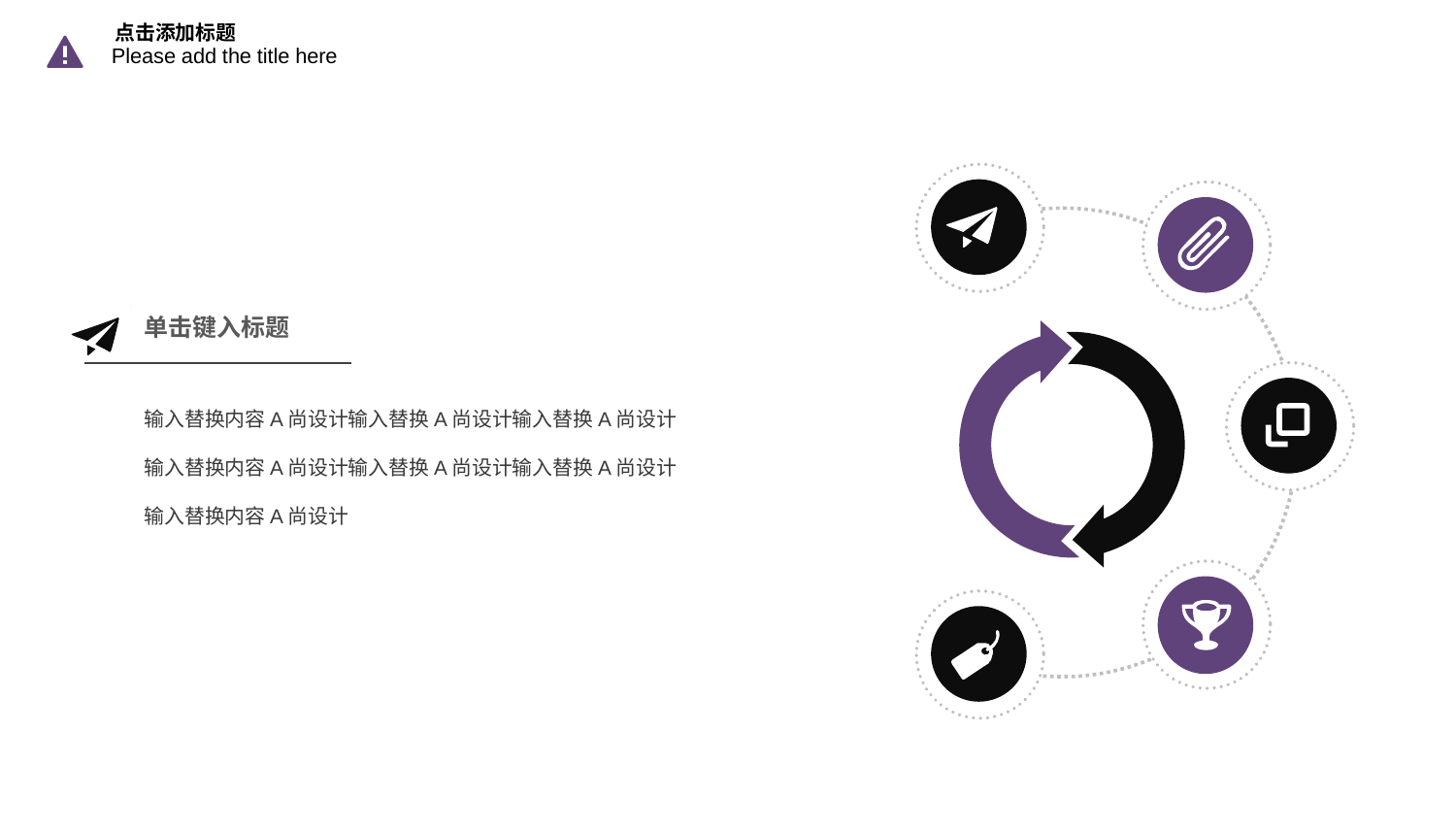

点击添加标题

Please add the title here

单击键入标题

输入替换内容A尚设计输入替换A尚设计输入替换A尚设计

输入替换内容A尚设计输入替换A尚设计输入替换A尚设计

输入替换内容A尚设计